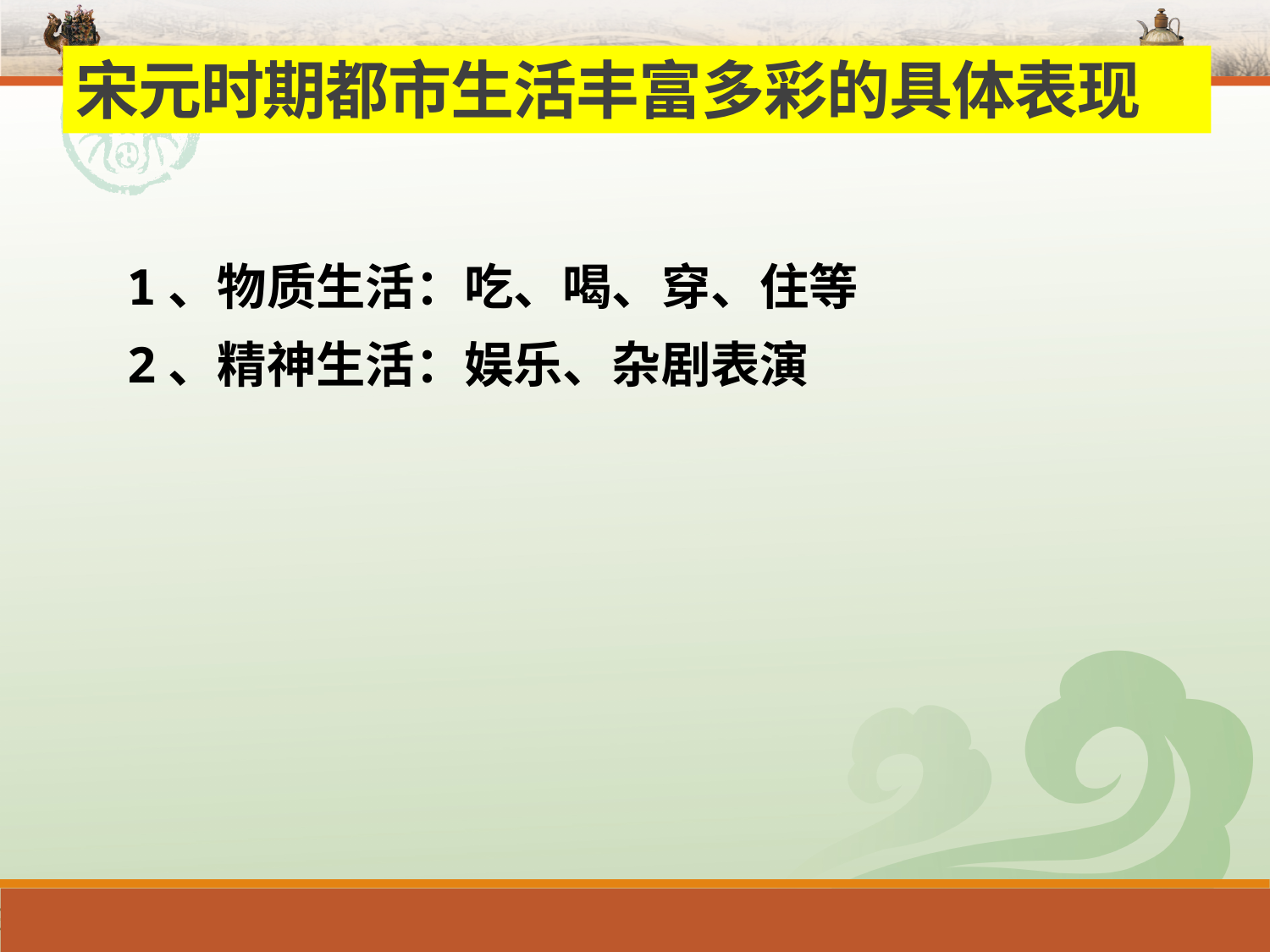

宋元时期都市生活丰富多彩的具体表现
1、物质生活：吃、喝、穿、住等
2、精神生活：娱乐、杂剧表演